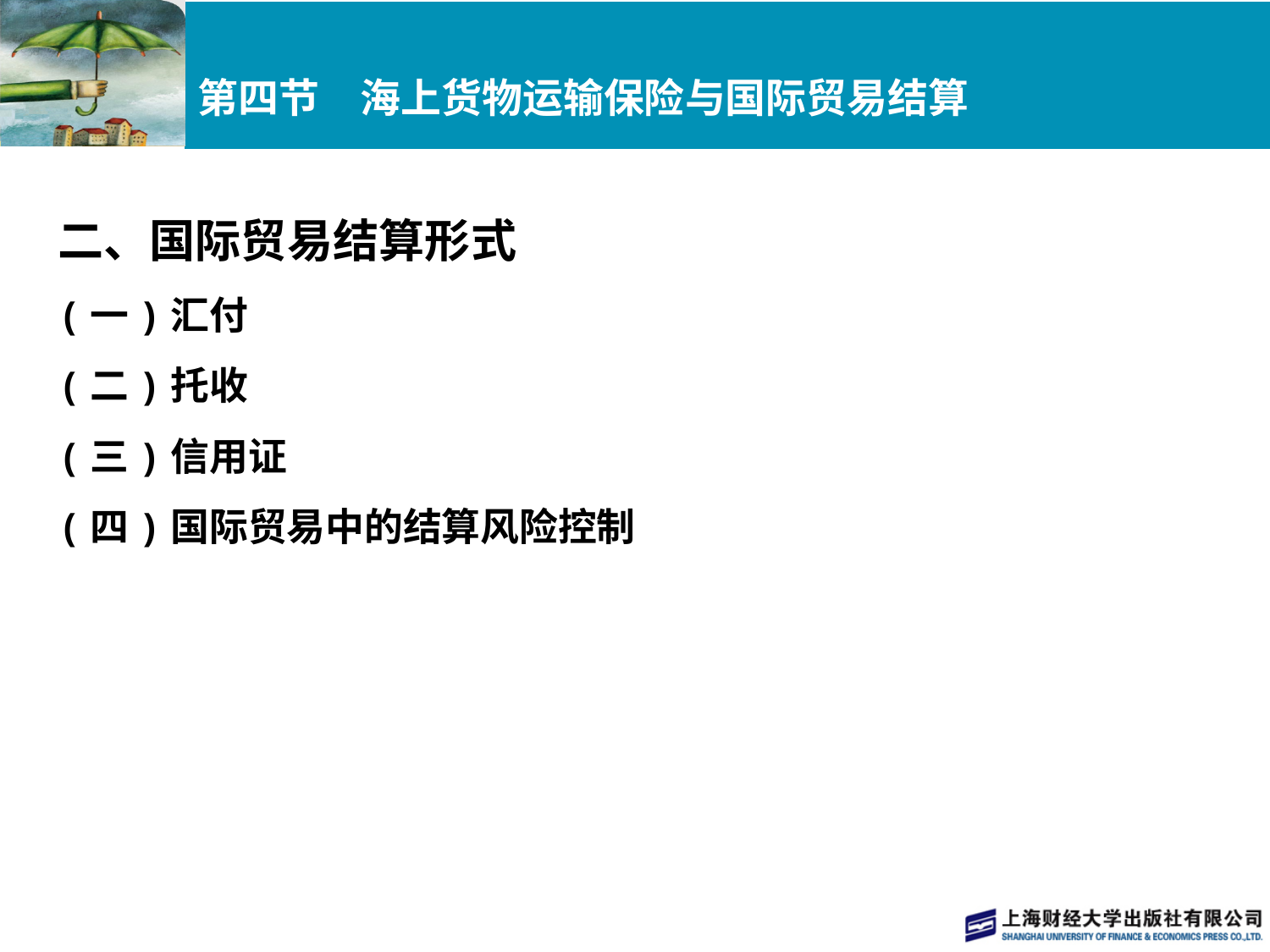

# 第四节　海上货物运输保险与国际贸易结算
二、国际贸易结算形式
(一)汇付
(二)托收
(三)信用证
(四)国际贸易中的结算风险控制